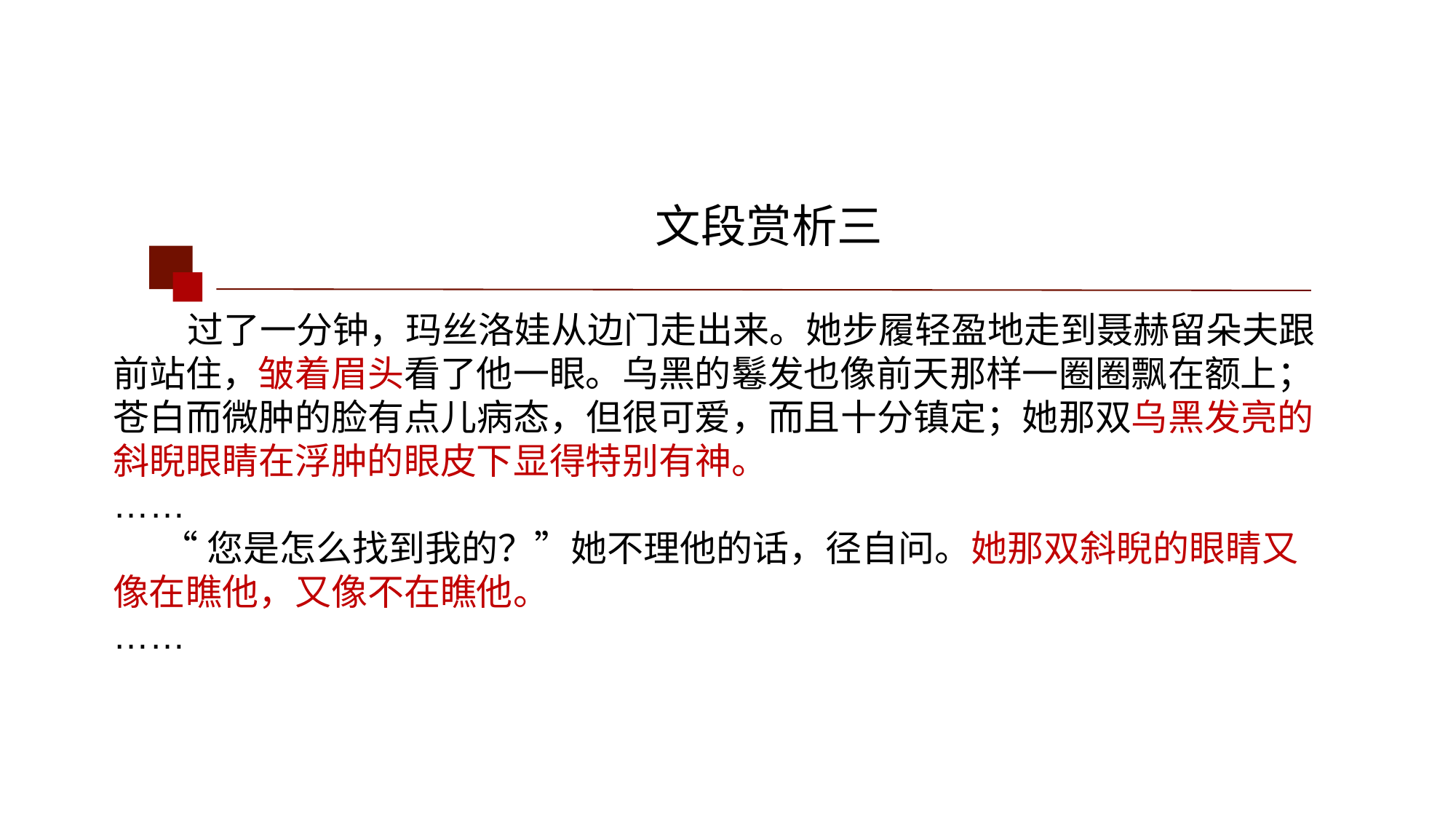

文段赏析三

        过了一分钟，玛丝洛娃从边门走出来。她步履轻盈地走到聂赫留朵夫跟前站住，皱着眉头看了他一眼。乌黑的鬈发也像前天那样一圈圈飘在额上；苍白而微肿的脸有点儿病态，但很可爱，而且十分镇定；她那双乌黑发亮的斜睨眼睛在浮肿的眼皮下显得特别有神。
……
      “您是怎么找到我的？”她不理他的话，径自问。她那双斜睨的眼睛又像在瞧他，又像不在瞧他。
……